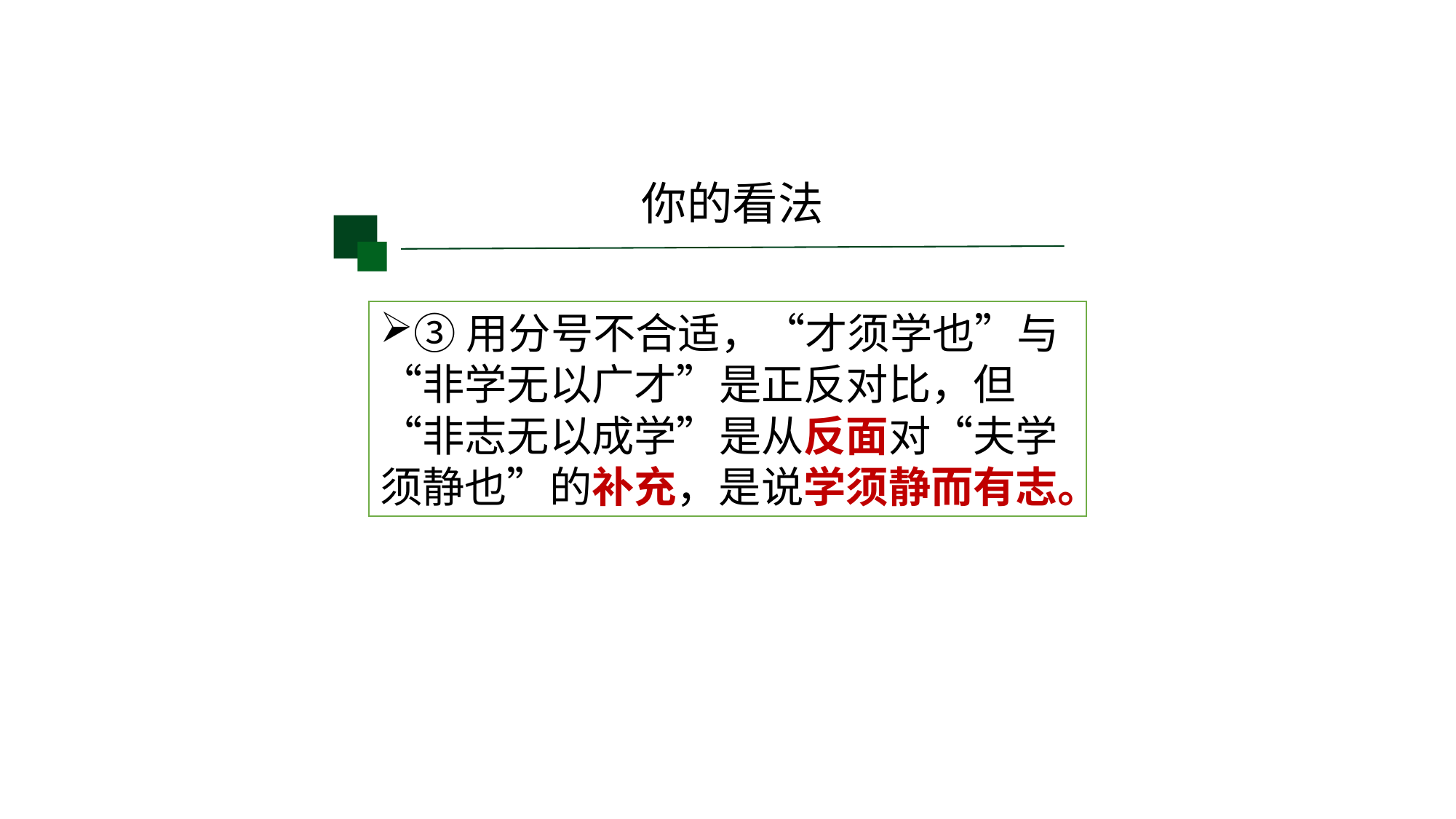

你的看法

③用分号不合适，“才须学也”与“非学无以广才”是正反对比，但“非志无以成学”是从反面对“夫学须静也”的补充，是说学须静而有志。